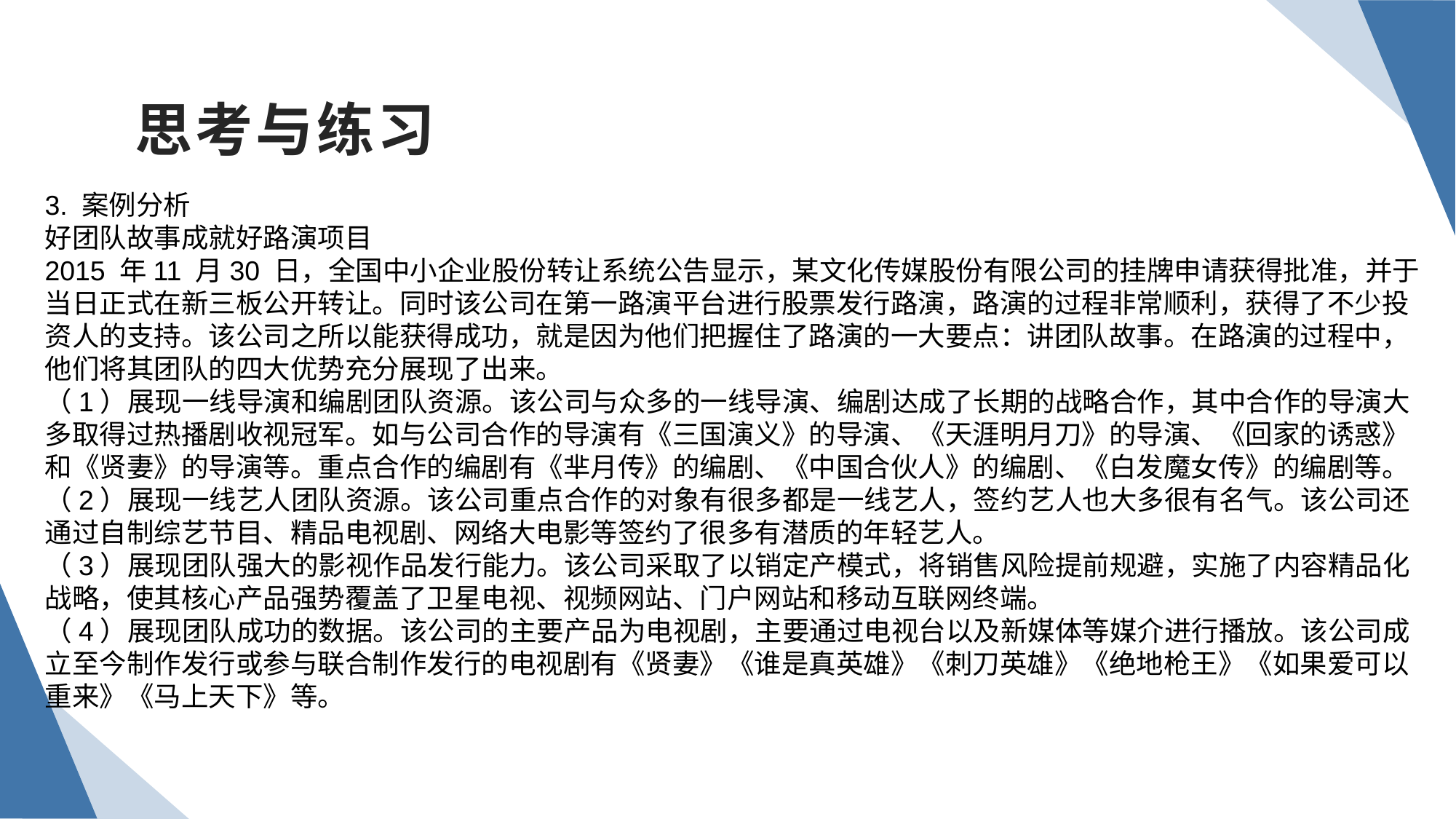

# 思考与练习
1
3. 案例分析
好团队故事成就好路演项目
2015 年11 月30 日，全国中小企业股份转让系统公告显示，某文化传媒股份有限公司的挂牌申请获得批准，并于当日正式在新三板公开转让。同时该公司在第一路演平台进行股票发行路演，路演的过程非常顺利，获得了不少投资人的支持。该公司之所以能获得成功，就是因为他们把握住了路演的一大要点：讲团队故事。在路演的过程中，他们将其团队的四大优势充分展现了出来。
（1）展现一线导演和编剧团队资源。该公司与众多的一线导演、编剧达成了长期的战略合作，其中合作的导演大多取得过热播剧收视冠军。如与公司合作的导演有《三国演义》的导演、《天涯明月刀》的导演、《回家的诱惑》和《贤妻》的导演等。重点合作的编剧有《芈月传》的编剧、《中国合伙人》的编剧、《白发魔女传》的编剧等。
（2）展现一线艺人团队资源。该公司重点合作的对象有很多都是一线艺人，签约艺人也大多很有名气。该公司还通过自制综艺节目、精品电视剧、网络大电影等签约了很多有潜质的年轻艺人。
（3）展现团队强大的影视作品发行能力。该公司采取了以销定产模式，将销售风险提前规避，实施了内容精品化战略，使其核心产品强势覆盖了卫星电视、视频网站、门户网站和移动互联网终端。
（4）展现团队成功的数据。该公司的主要产品为电视剧，主要通过电视台以及新媒体等媒介进行播放。该公司成立至今制作发行或参与联合制作发行的电视剧有《贤妻》《谁是真英雄》《刺刀英雄》《绝地枪王》《如果爱可以重来》《马上天下》等。
5